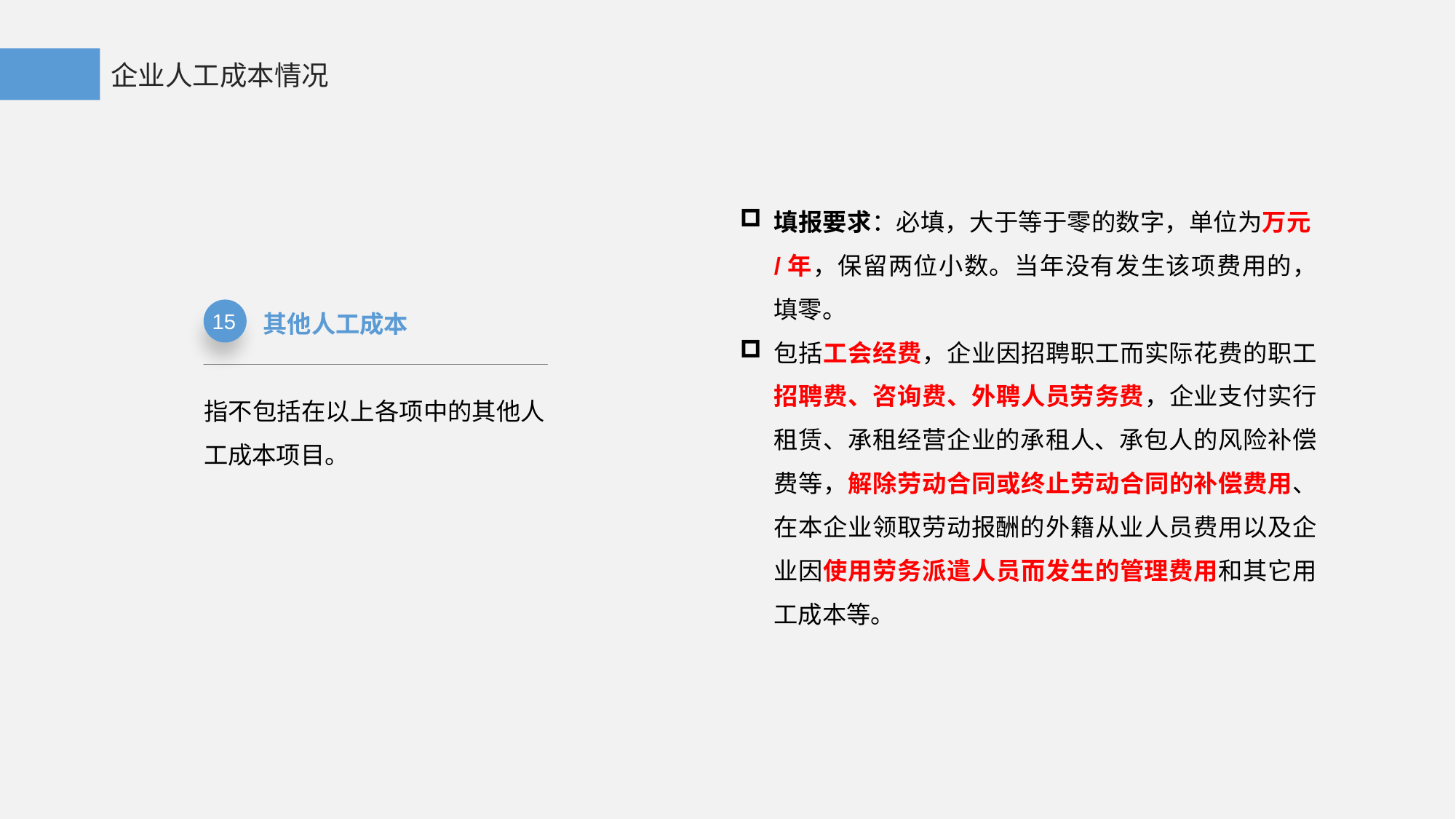

企业人工成本情况
填报要求：必填，大于等于零的数字，单位为万元/年，保留两位小数。当年没有发生该项费用的，填零。
包括工会经费，企业因招聘职工而实际花费的职工招聘费、咨询费、外聘人员劳务费，企业支付实行租赁、承租经营企业的承租人、承包人的风险补偿费等，解除劳动合同或终止劳动合同的补偿费用、在本企业领取劳动报酬的外籍从业人员费用以及企业因使用劳务派遣人员而发生的管理费用和其它用工成本等。

其他人工成本
15
指不包括在以上各项中的其他人工成本项目。

34